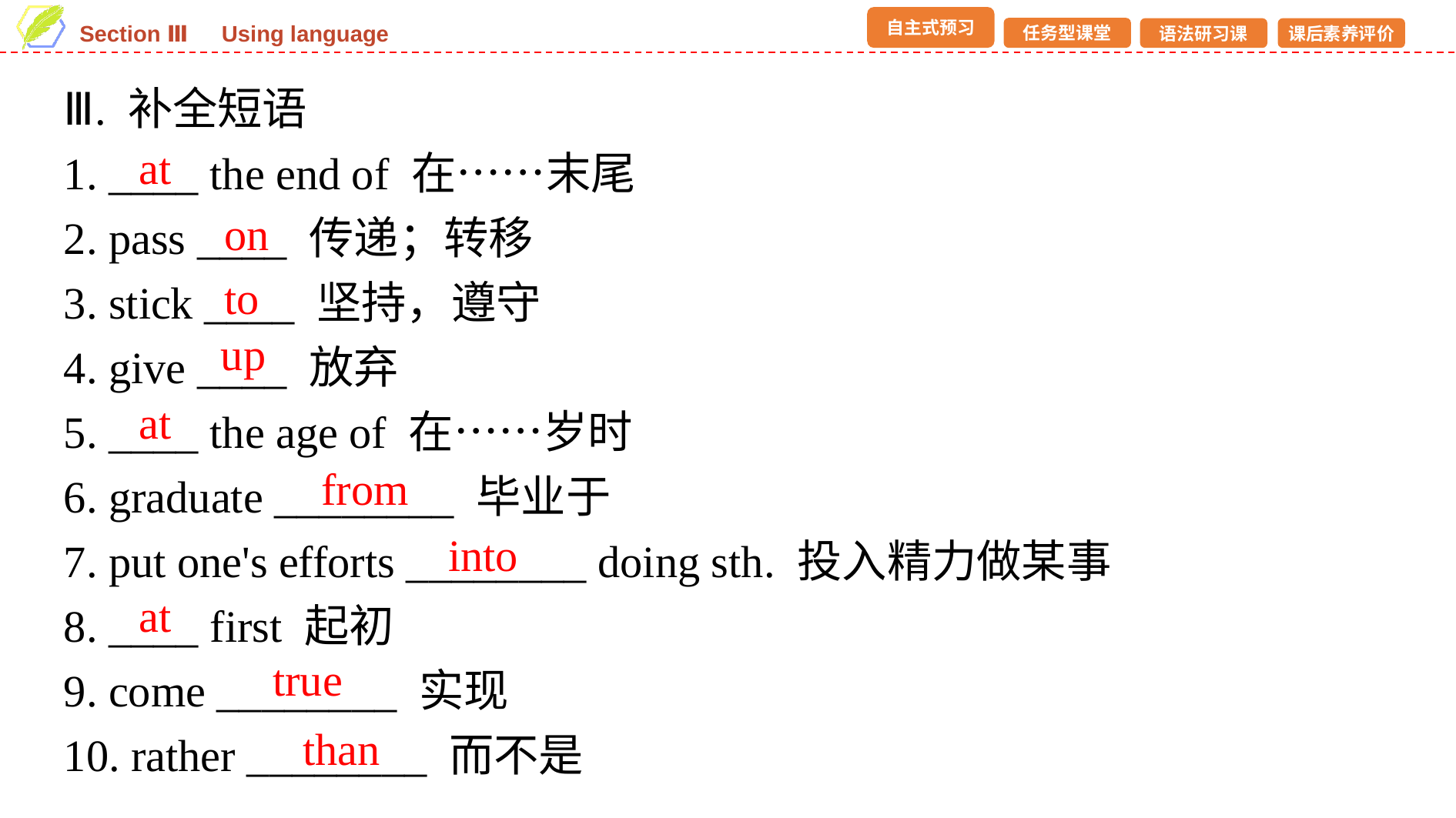

Ⅲ. 补全短语
1. ____ the end of 在……末尾
2. pass ____ 传递；转移
3. stick ____ 坚持，遵守
4. give ____ 放弃
5. ____ the age of 在……岁时
6. graduate ________ 毕业于
7. put one's efforts ________ doing sth. 投入精力做某事
8. ____ first 起初
9. come ________ 实现
10. rather ________ 而不是
at
on
to
up
at
from
into
at
true
than